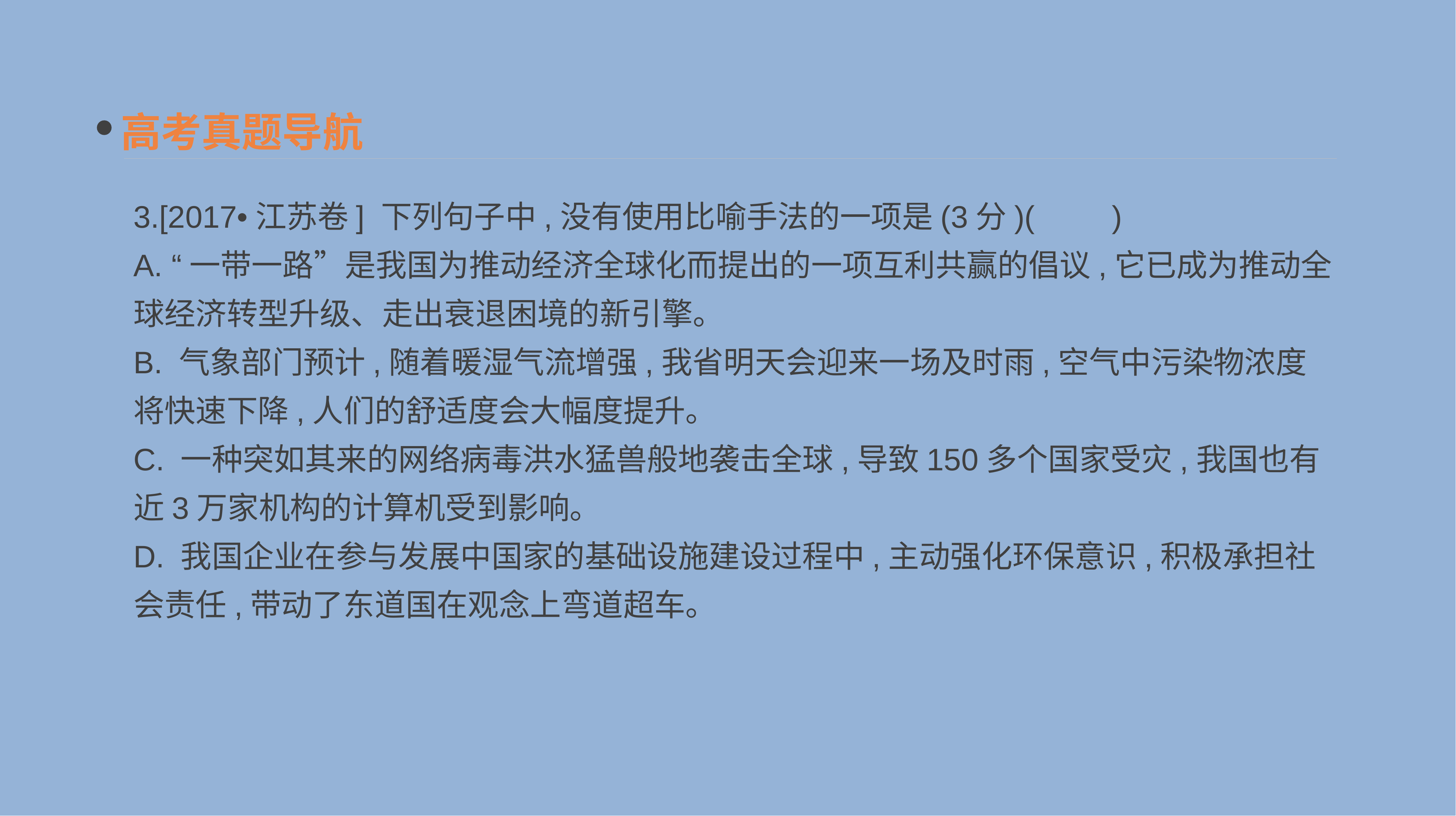

高考真题导航

3.[2017•江苏卷] 下列句子中,没有使用比喻手法的一项是(3分)(　　)
A. “一带一路”是我国为推动经济全球化而提出的一项互利共赢的倡议,它已成为推动全球经济转型升级、走出衰退困境的新引擎。
B. 气象部门预计,随着暖湿气流增强,我省明天会迎来一场及时雨,空气中污染物浓度将快速下降,人们的舒适度会大幅度提升。
C. 一种突如其来的网络病毒洪水猛兽般地袭击全球,导致150多个国家受灾,我国也有近3万家机构的计算机受到影响。
D. 我国企业在参与发展中国家的基础设施建设过程中,主动强化环保意识,积极承担社会责任,带动了东道国在观念上弯道超车。